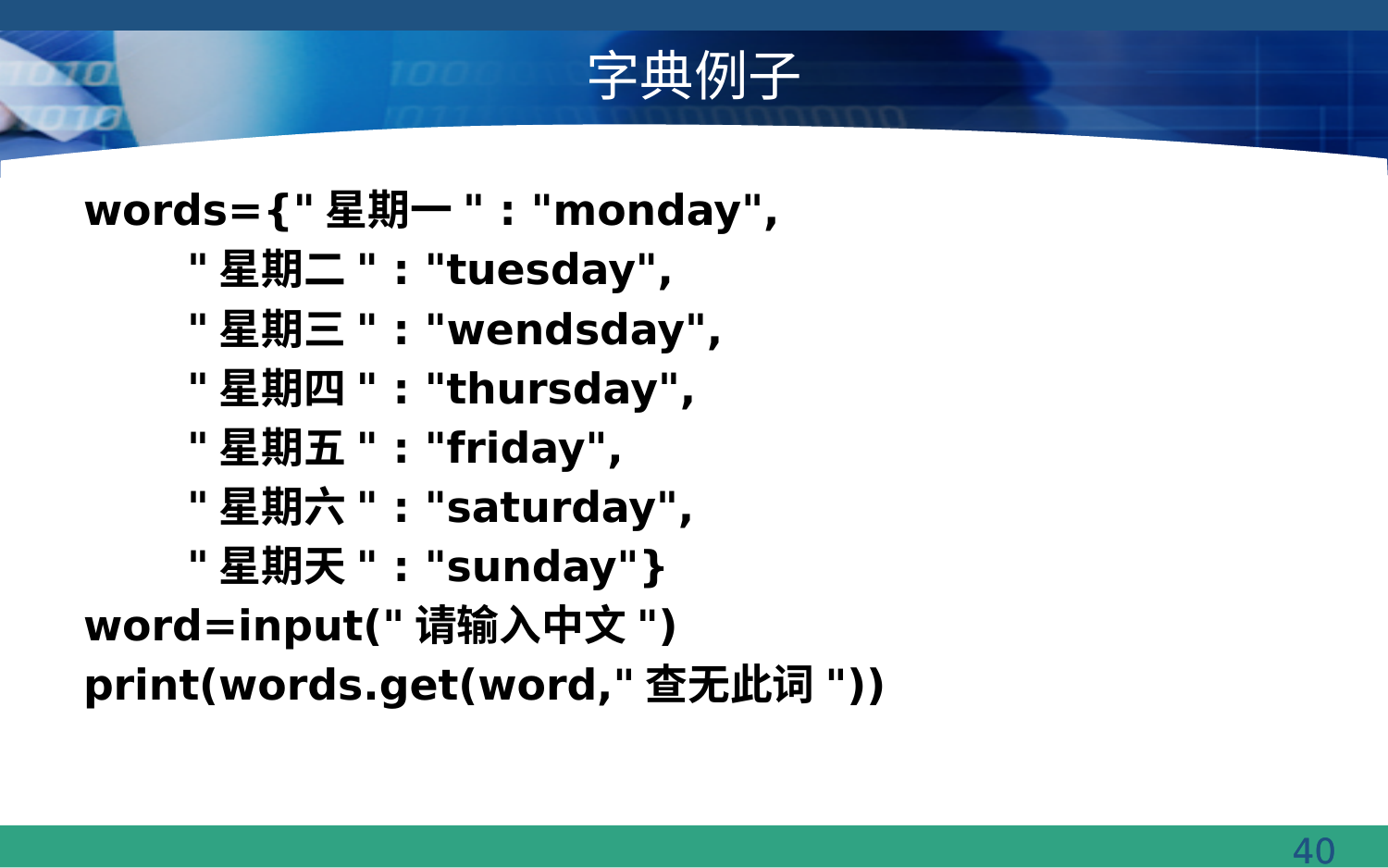

# 字典例子
words={"星期一" : "monday",
       "星期二" : "tuesday",
       "星期三" : "wendsday",
       "星期四" : "thursday",
       "星期五" : "friday",
       "星期六" : "saturday",
       "星期天" : "sunday"}
word=input("请输入中文")
print(words.get(word,"查无此词"))